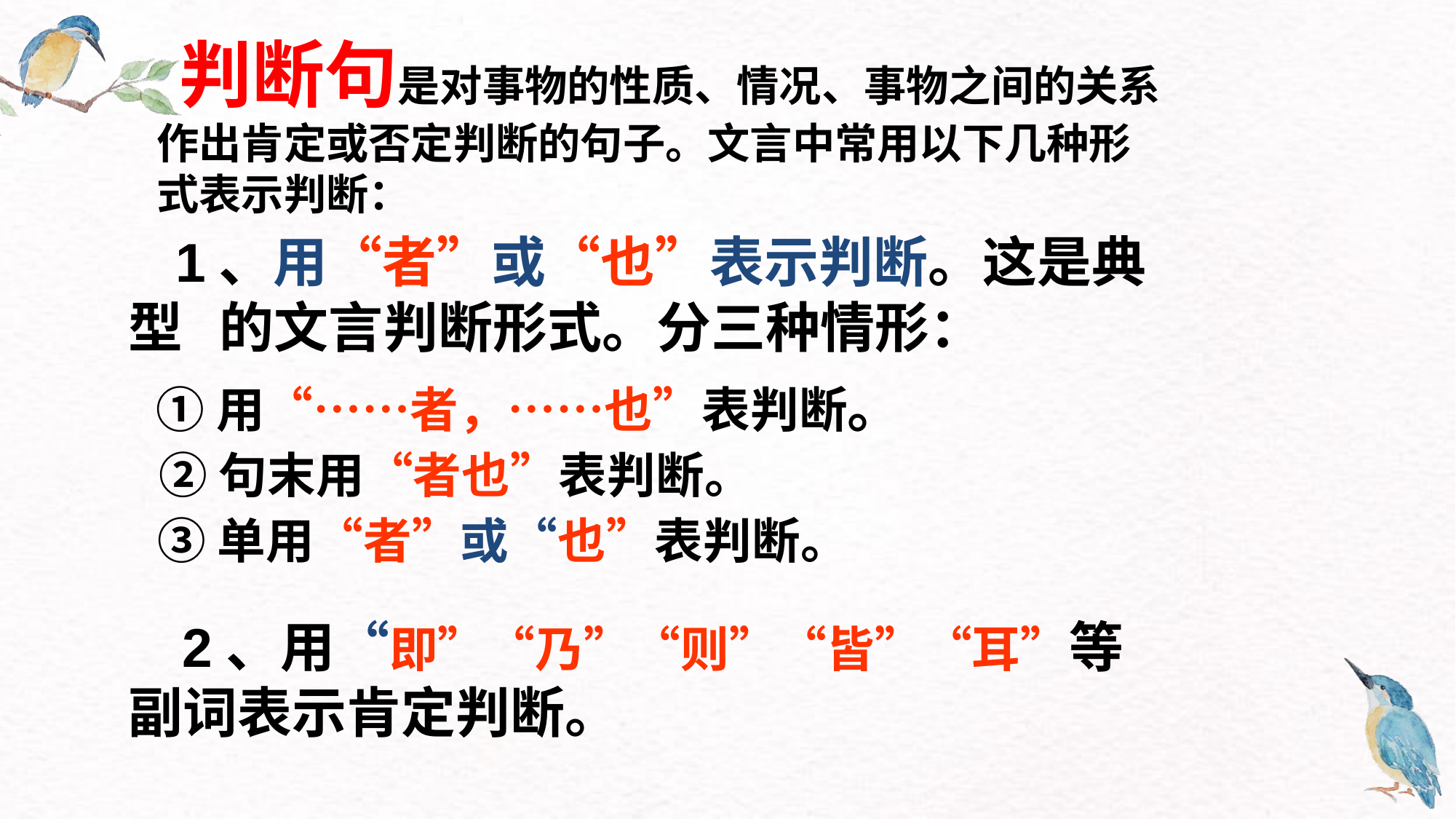

判断句是对事物的性质、情况、事物之间的关系作出肯定或否定判断的句子。文言中常用以下几种形式表示判断：
    1、用“者”或“也”表示判断。这是典型   的文言判断形式。分三种情形：
 ①用“……者，……也”表判断。
 ②句末用“者也”表判断。
 ③单用“者”或“也”表判断。
    2、用“即”“乃”“则”“皆”“耳”等副词表示肯定判断。